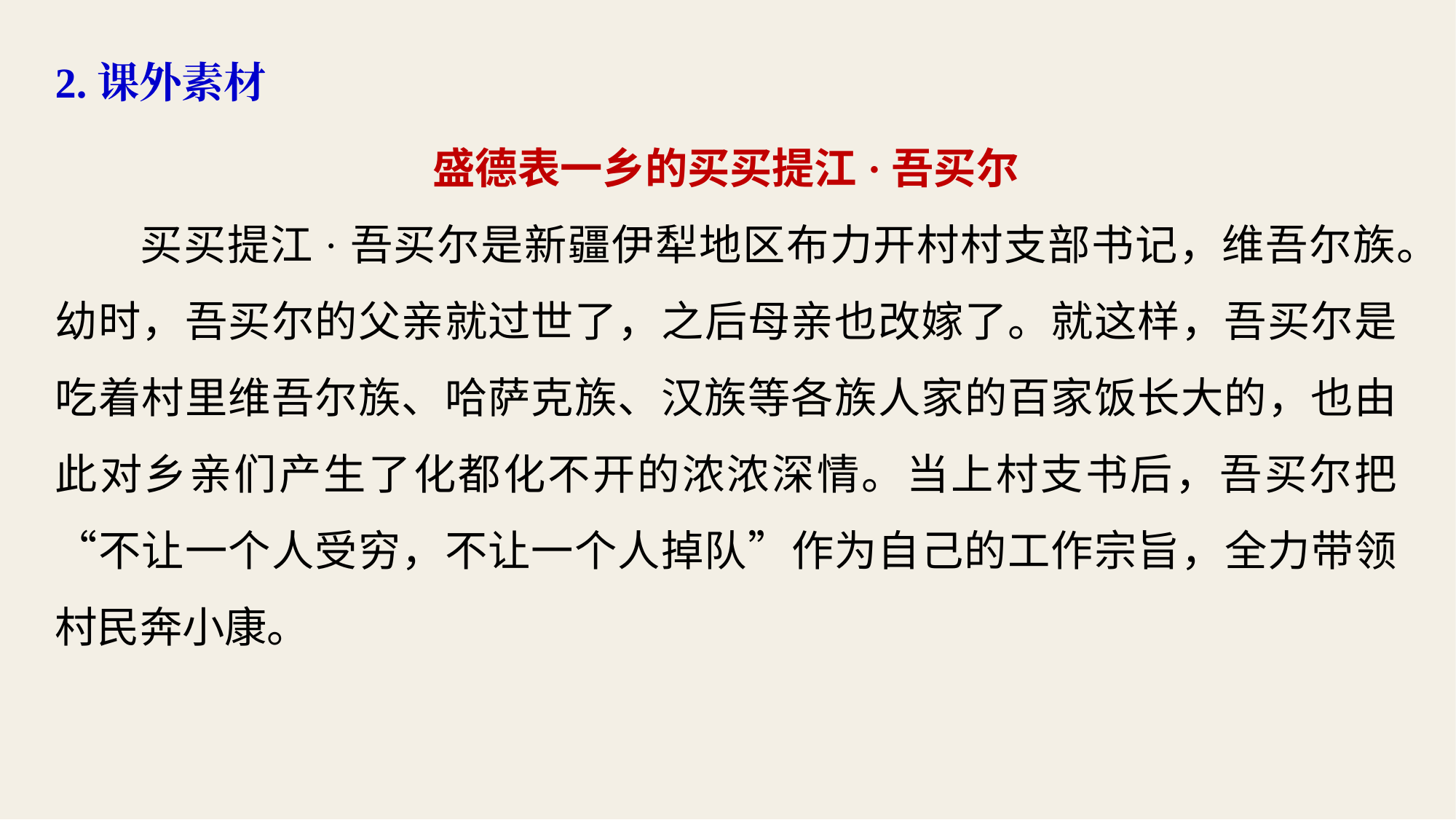

2.课外素材
盛德表一乡的买买提江·吾买尔
买买提江·吾买尔是新疆伊犁地区布力开村村支部书记，维吾尔族。幼时，吾买尔的父亲就过世了，之后母亲也改嫁了。就这样，吾买尔是吃着村里维吾尔族、哈萨克族、汉族等各族人家的百家饭长大的，也由此对乡亲们产生了化都化不开的浓浓深情。当上村支书后，吾买尔把“不让一个人受穷，不让一个人掉队”作为自己的工作宗旨，全力带领村民奔小康。